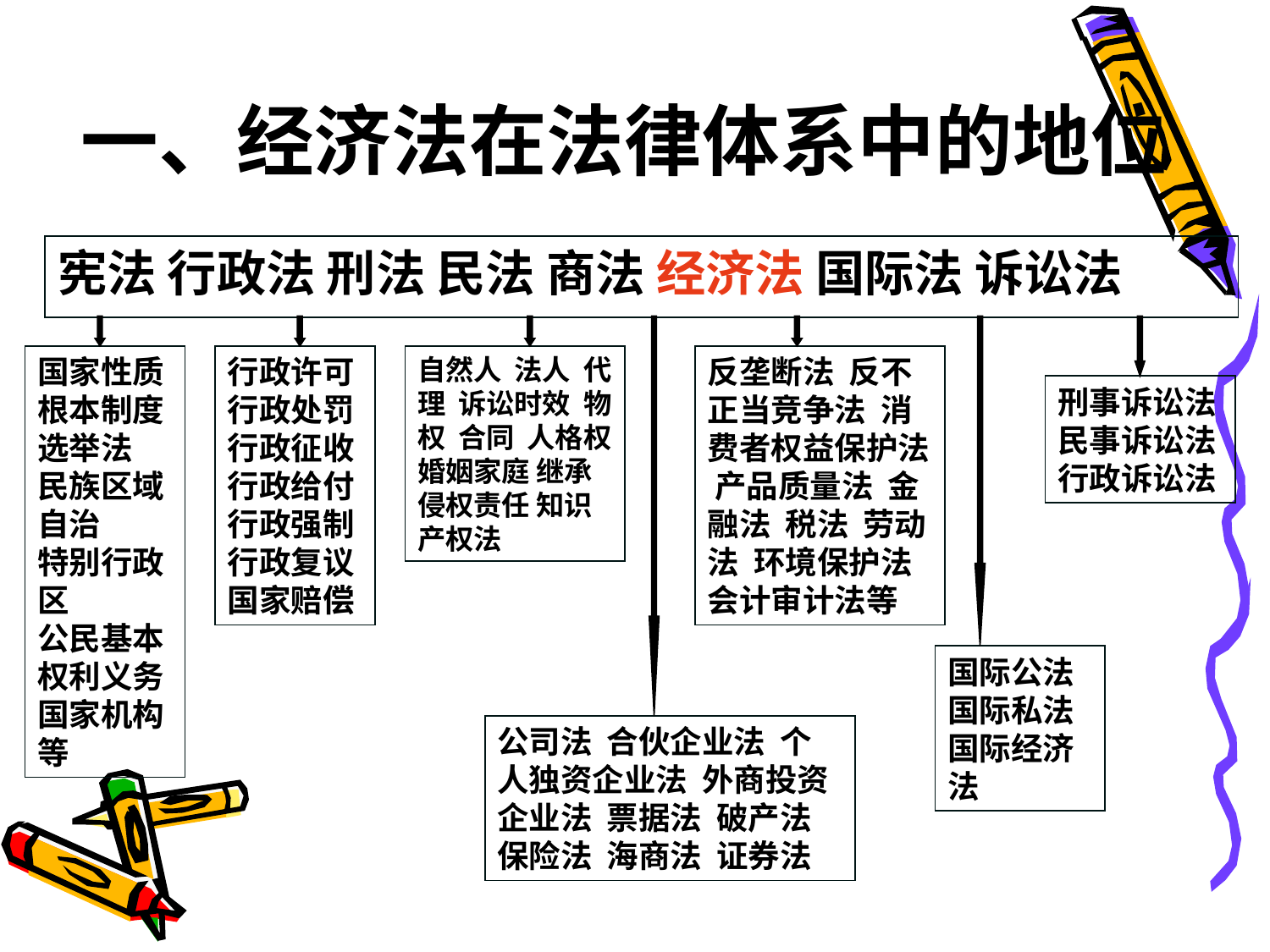

# 一、经济法在法律体系中的地位
宪法 行政法 刑法 民法 商法 经济法 国际法 诉讼法

国家性质根本制度
选举法
民族区域自治
特别行政区
公民基本权利义务
国家机构等
行政许可行政处罚行政征收行政给付行政强制行政复议国家赔偿
自然人  法人  代理  诉讼时效  物权  合同  人格权 婚姻家庭 继承 侵权责任 知识产权法
反垄断法  反不正当竞争法  消费者权益保护法  产品质量法  金融法  税法  劳动法  环境保护法  会计审计法等
刑事诉讼法民事诉讼法行政诉讼法
国际公法国际私法国际经济法
公司法  合伙企业法  个人独资企业法  外商投资企业法  票据法  破产法  保险法  海商法  证券法